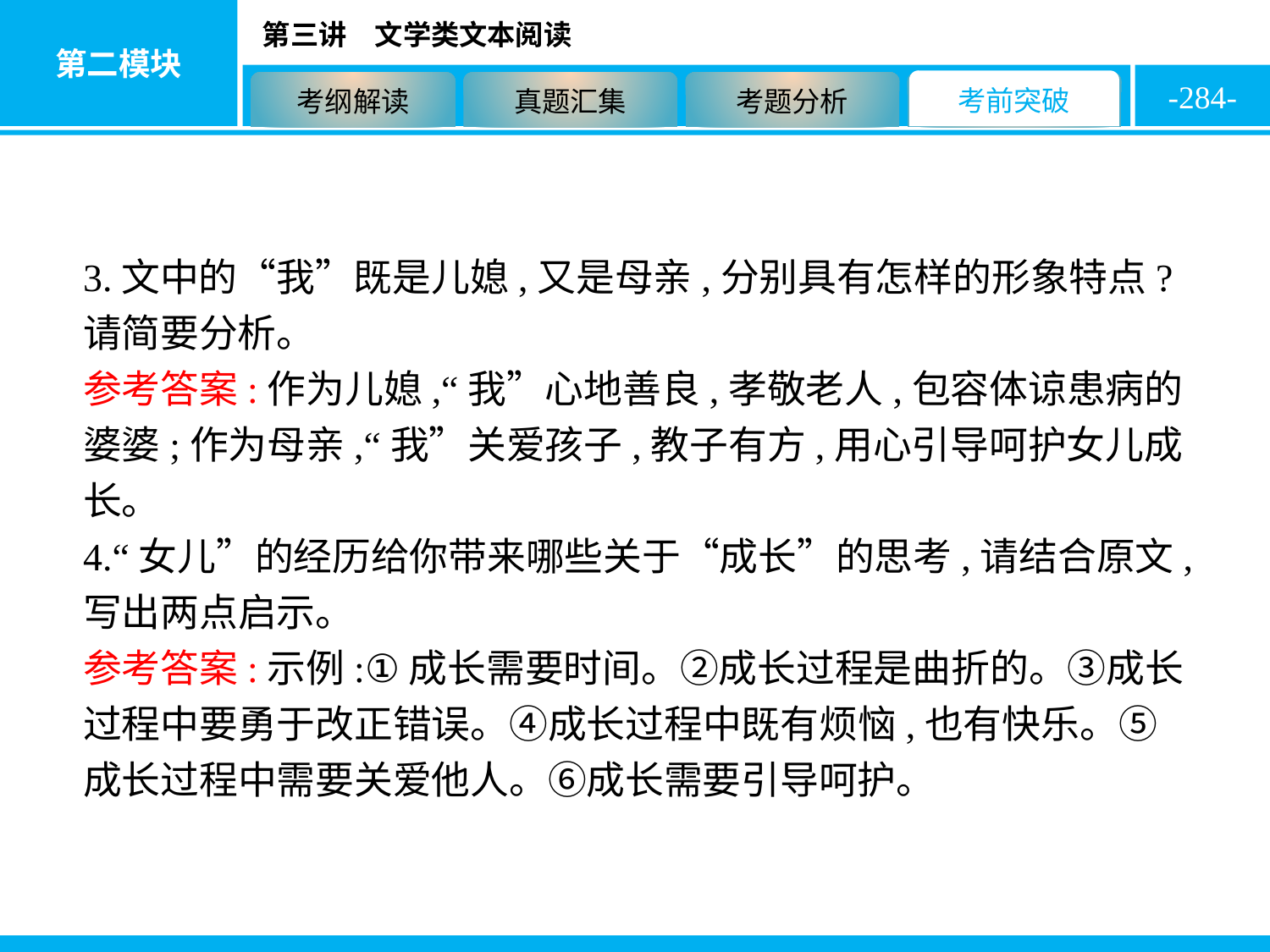

-284-
3.文中的“我”既是儿媳,又是母亲,分别具有怎样的形象特点?请简要分析。
参考答案:作为儿媳,“我”心地善良,孝敬老人,包容体谅患病的婆婆;作为母亲,“我”关爱孩子,教子有方,用心引导呵护女儿成长。
4.“女儿”的经历给你带来哪些关于“成长”的思考,请结合原文,写出两点启示。
参考答案:示例:①成长需要时间。②成长过程是曲折的。③成长过程中要勇于改正错误。④成长过程中既有烦恼,也有快乐。⑤成长过程中需要关爱他人。⑥成长需要引导呵护。